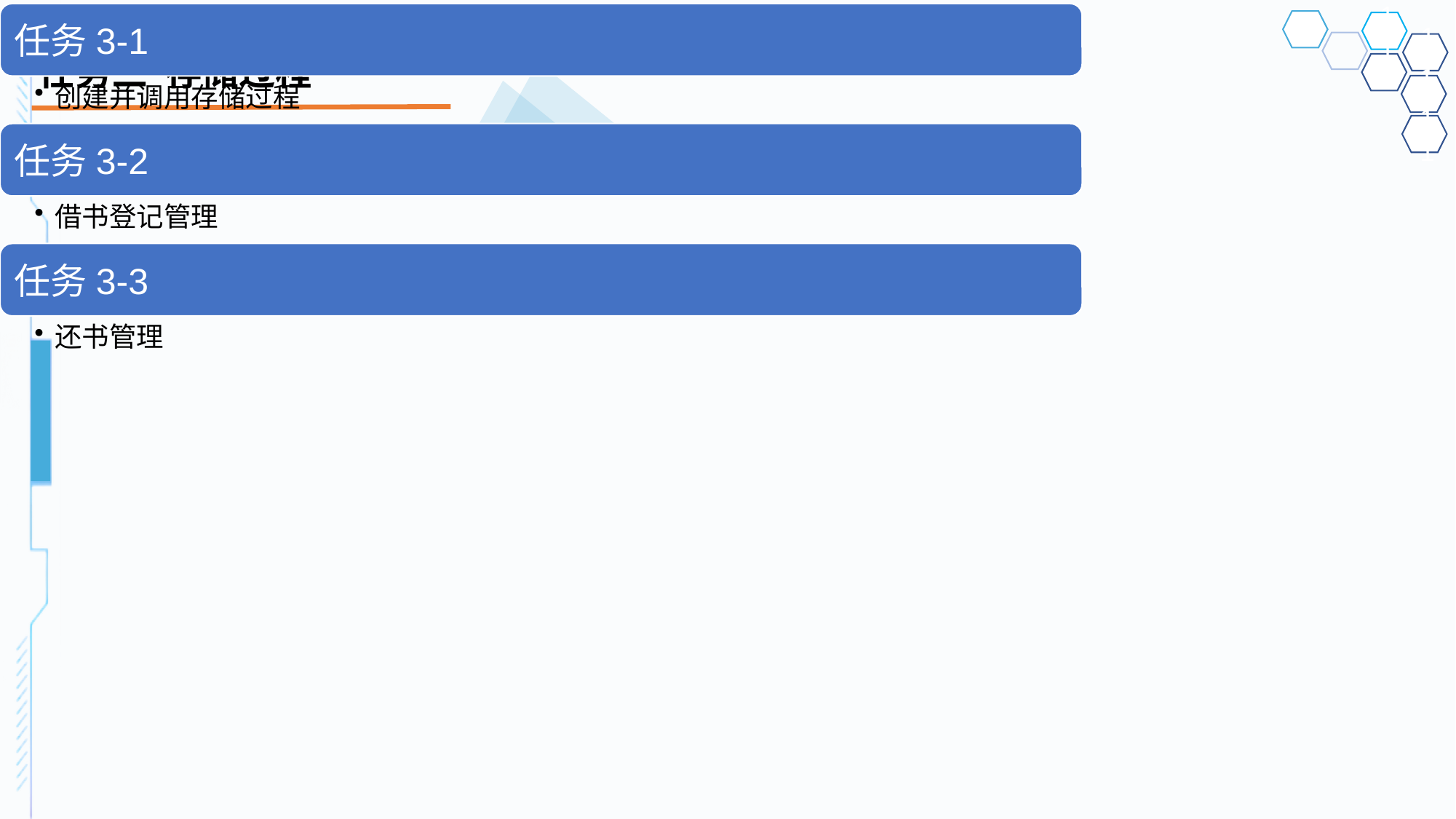

# 任务三  存储过程

任务3-1
创建并调用存储过程
任务3-2
借书登记管理
任务3-3
还书管理